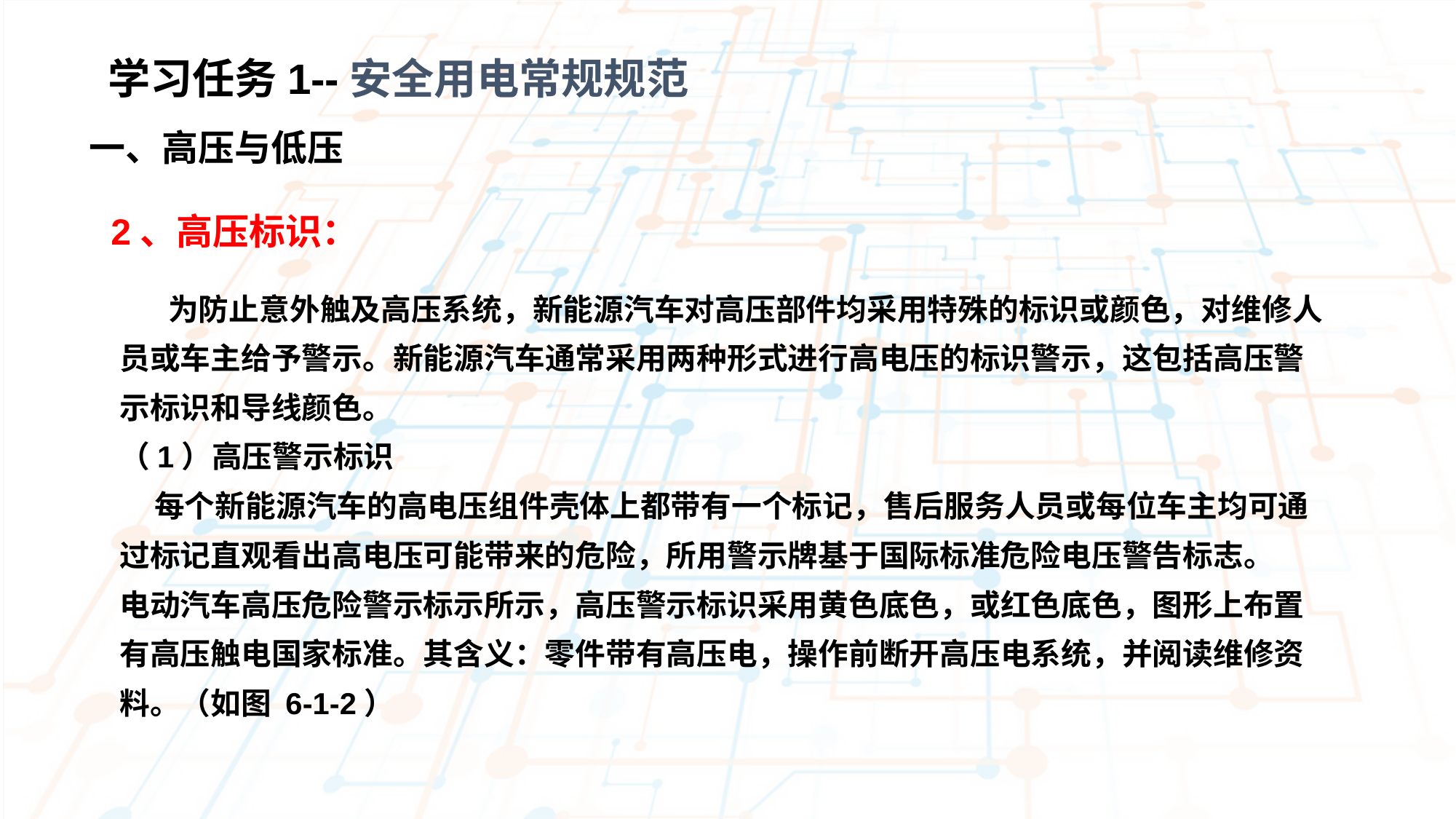

学习任务1--安全用电常规规范
一、高压与低压

2、高压标识：
      为防止意外触及高压系统，新能源汽车对高压部件均采用特殊的标识或颜色，对维修人员或车主给予警示。新能源汽车通常采用两种形式进行高电压的标识警示，这包括高压警示标识和导线颜色。
（1）高压警示标识
    每个新能源汽车的高电压组件壳体上都带有一个标记，售后服务人员或每位车主均可通过标记直观看出高电压可能带来的危险，所用警示牌基于国际标准危险电压警告标志。
电动汽车高压危险警示标示所示，高压警示标识采用黄色底色，或红色底色，图形上布置有高压触电国家标准。其含义：零件带有高压电，操作前断开高压电系统，并阅读维修资料。（如图 6-1-2）